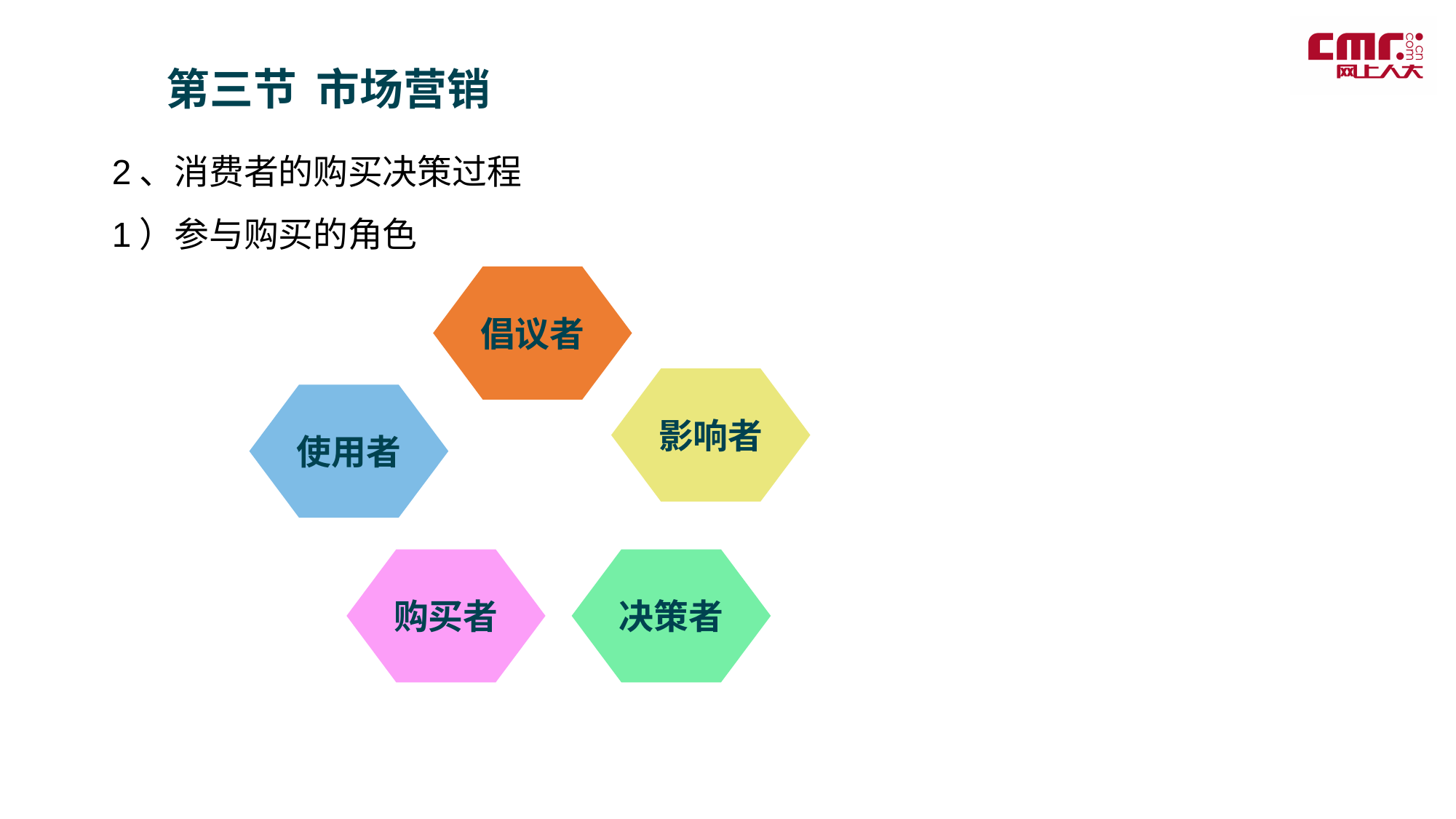

第三节  市场营销
2、消费者的购买决策过程
1）参与购买的角色

倡议者
影响者
使用者
购买者
决策者